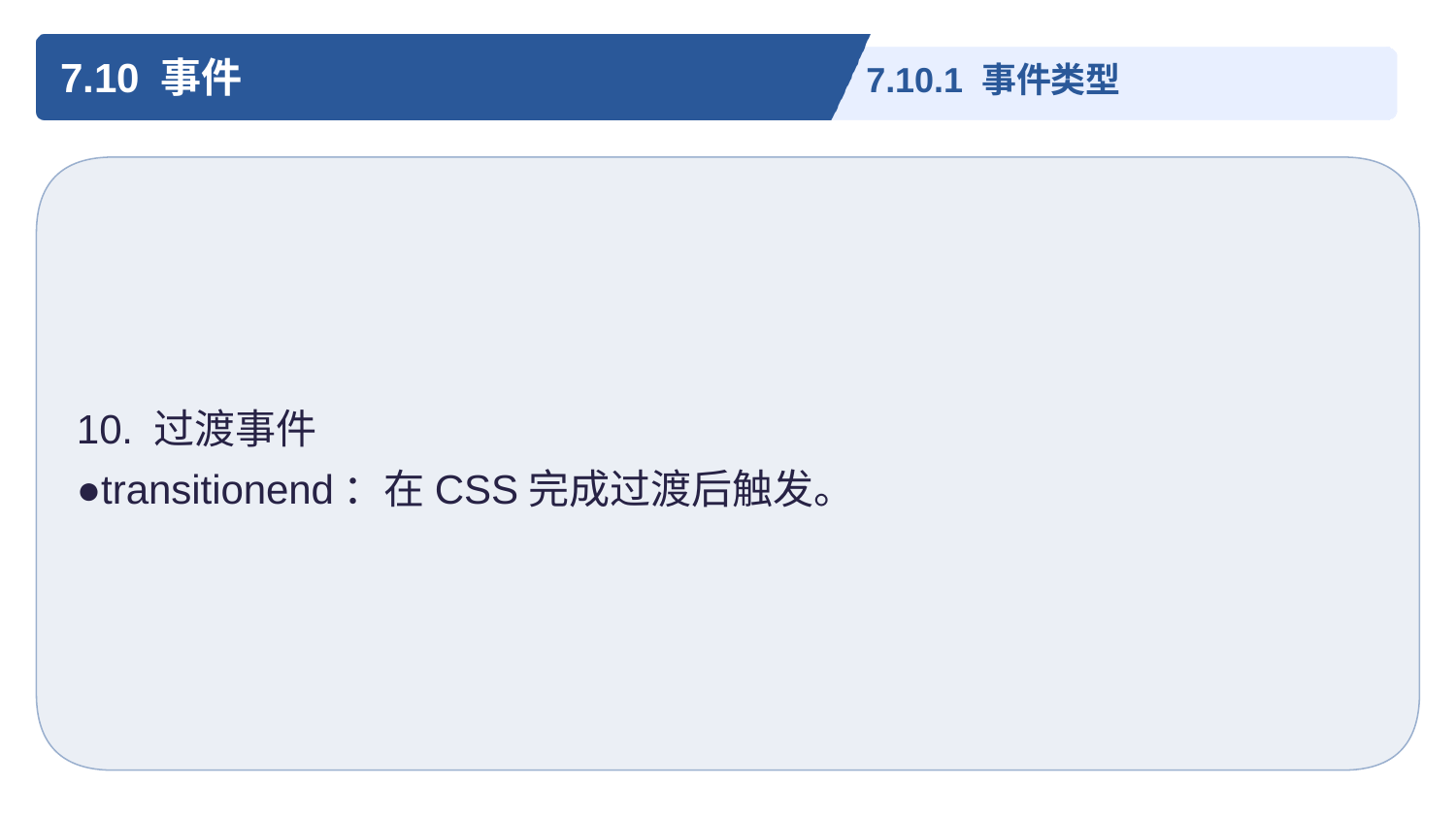

7.10 事件
7.10.1 事件类型

10. 过渡事件
●transitionend：在CSS完成过渡后触发。